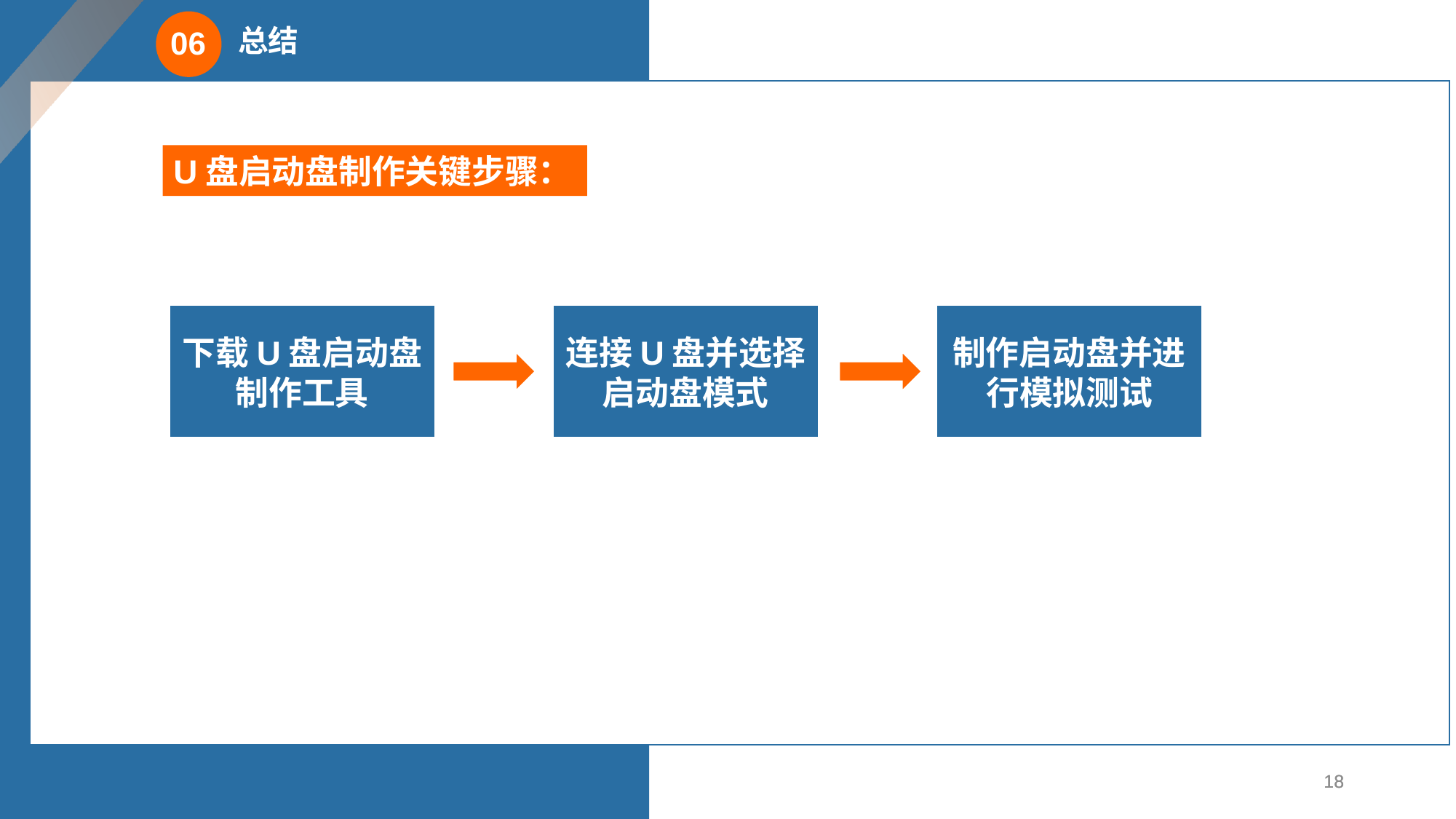

总结
06
U盘启动盘制作关键步骤：
下载U盘启动盘制作工具
连接U盘并选择启动盘模式
制作启动盘并进行模拟测试